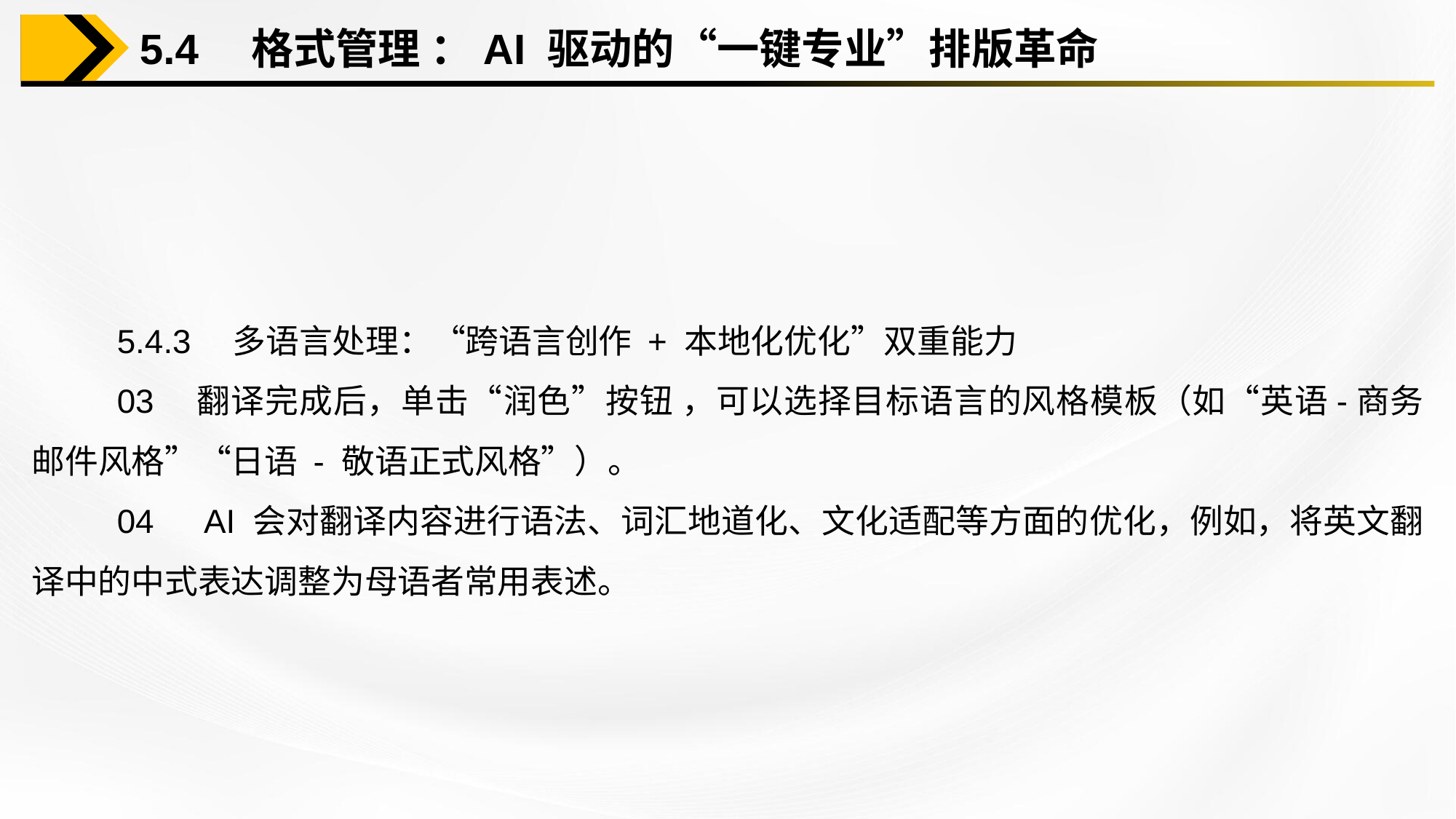

5.4　格式管理 ：AI 驱动的“一键专业”排版革命
5.4.3　多语言处理：“跨语言创作 + 本地化优化”双重能力
03　翻译完成后，单击“润色”按钮 ，可以选择目标语言的风格模板（如“英语-商务邮件风格”“日语 - 敬语正式风格”）。
04　AI 会对翻译内容进行语法、词汇地道化、文化适配等方面的优化，例如，将英文翻译中的中式表达调整为母语者常用表述。